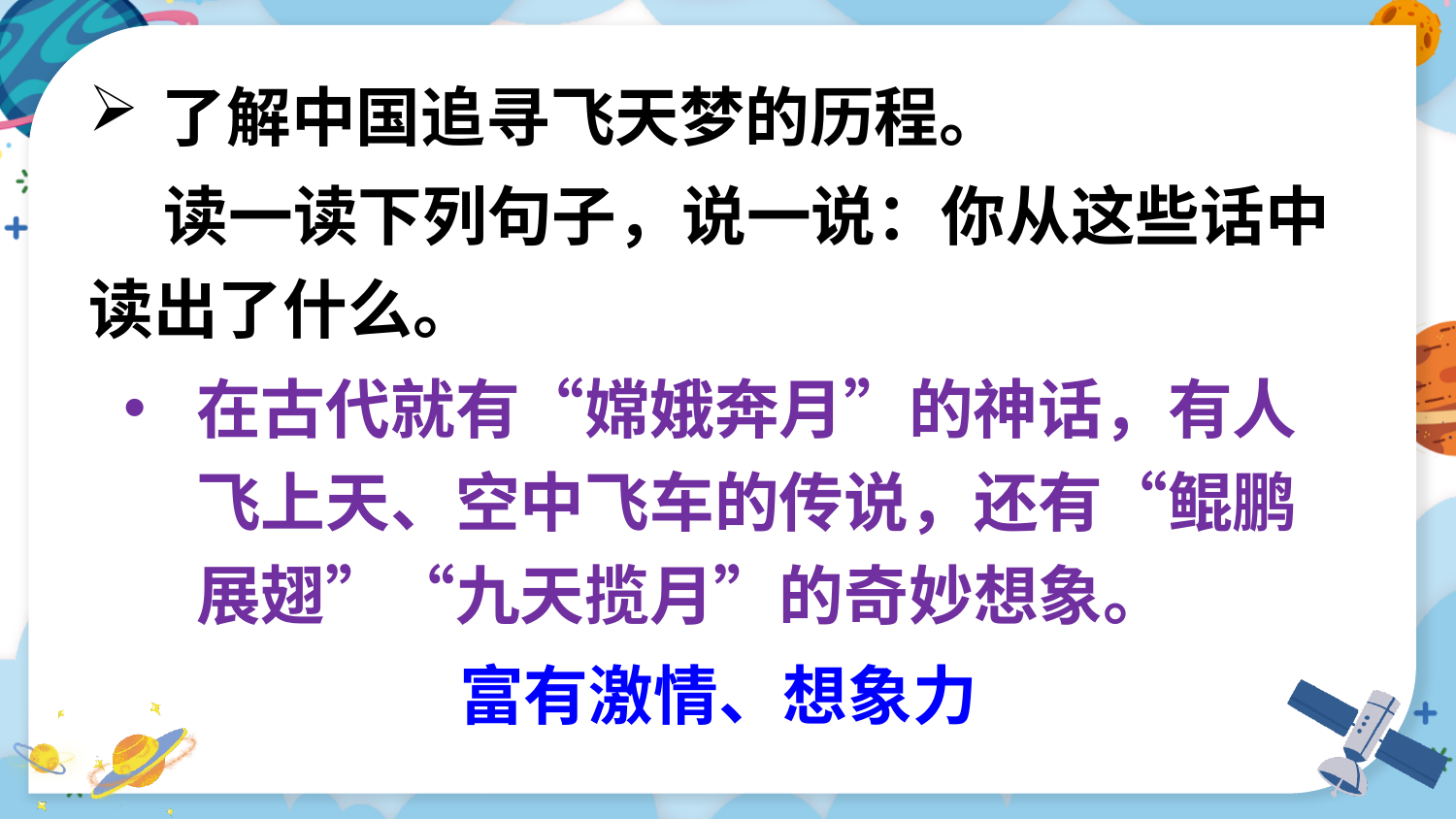

了解中国追寻飞天梦的历程。
    读一读下列句子，说一说：你从这些话中读出了什么。
在古代就有“嫦娥奔月”的神话，有人飞上天、空中飞车的传说，还有“鲲鹏展翅”“九天揽月”的奇妙想象。
富有激情、想象力